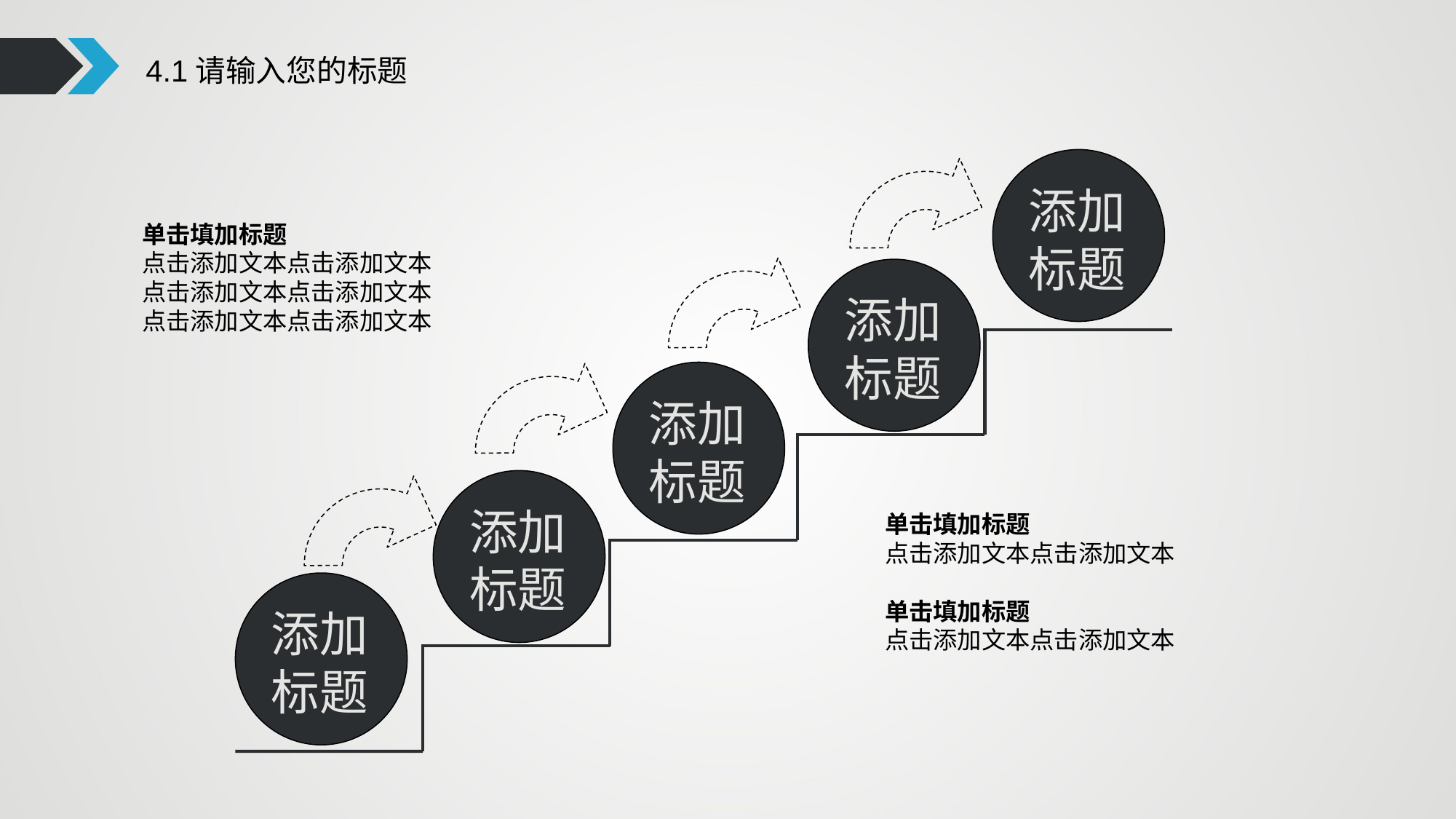

4.1请输入您的标题
添加标题

单击填加标题
点击添加文本点击添加文本
点击添加文本点击添加文本
点击添加文本点击添加文本
添加标题

添加标题

添加标题

单击填加标题
点击添加文本点击添加文本

单击填加标题
点击添加文本点击添加文本
添加标题